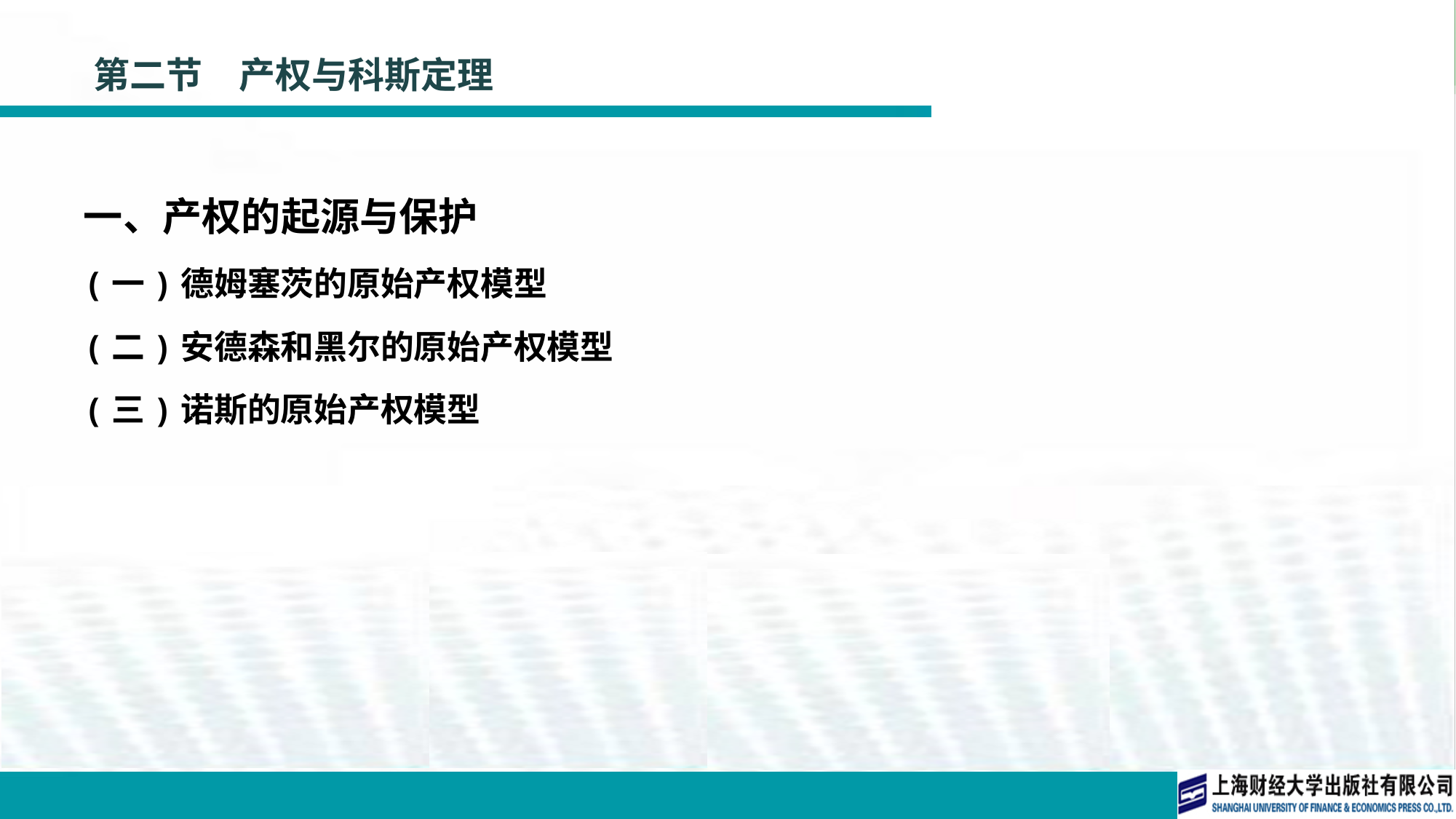

# 第二节　产权与科斯定理
一、产权的起源与保护
(一)德姆塞茨的原始产权模型
(二)安德森和黑尔的原始产权模型
(三)诺斯的原始产权模型